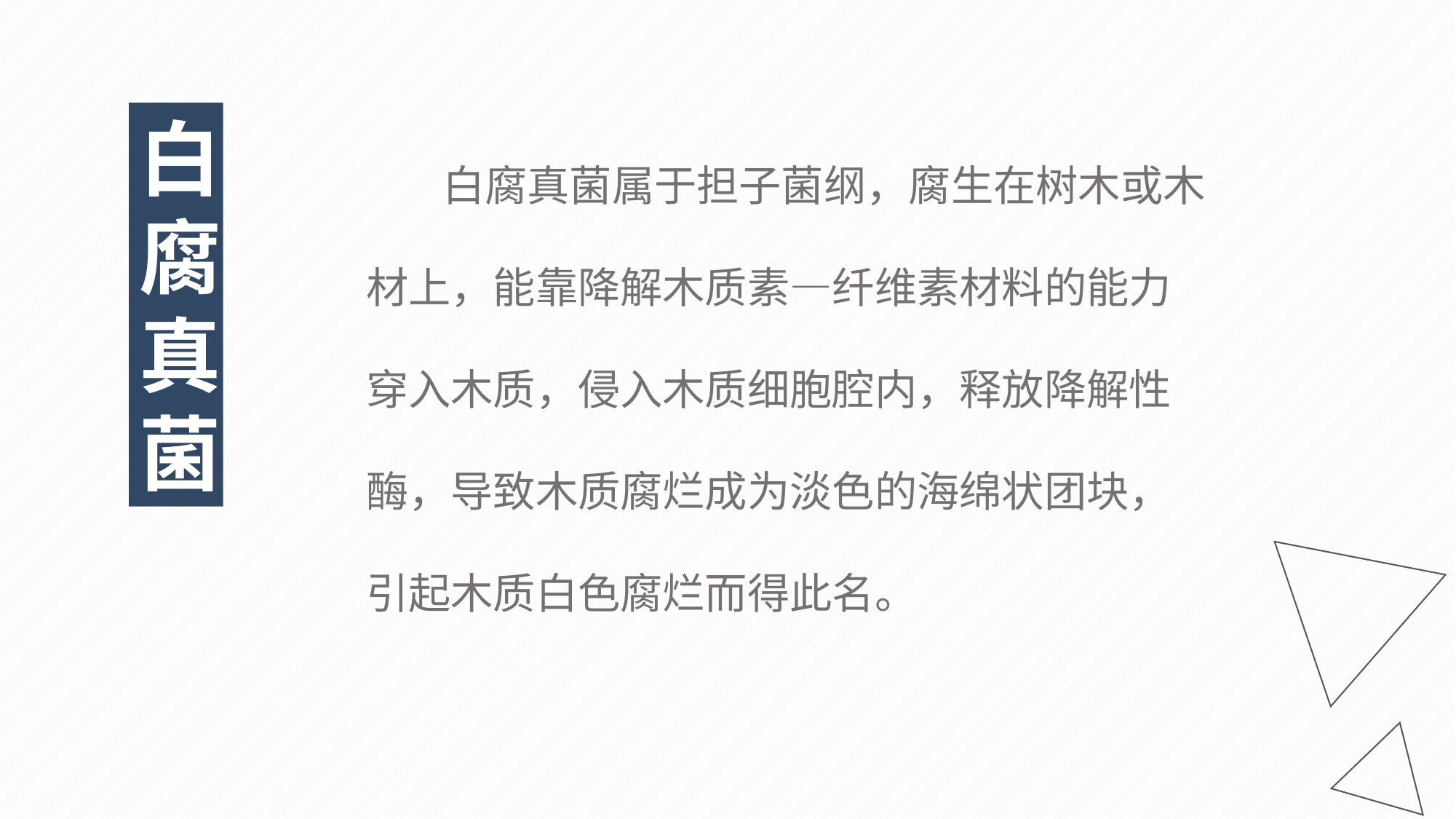

白腐真菌属于担子菌纲，腐生在树木或木材上，能靠降解木质素—纤维素材料的能力穿入木质，侵入木质细胞腔内，释放降解性酶，导致木质腐烂成为淡色的海绵状团块，引起木质白色腐烂而得此名。
白腐真菌